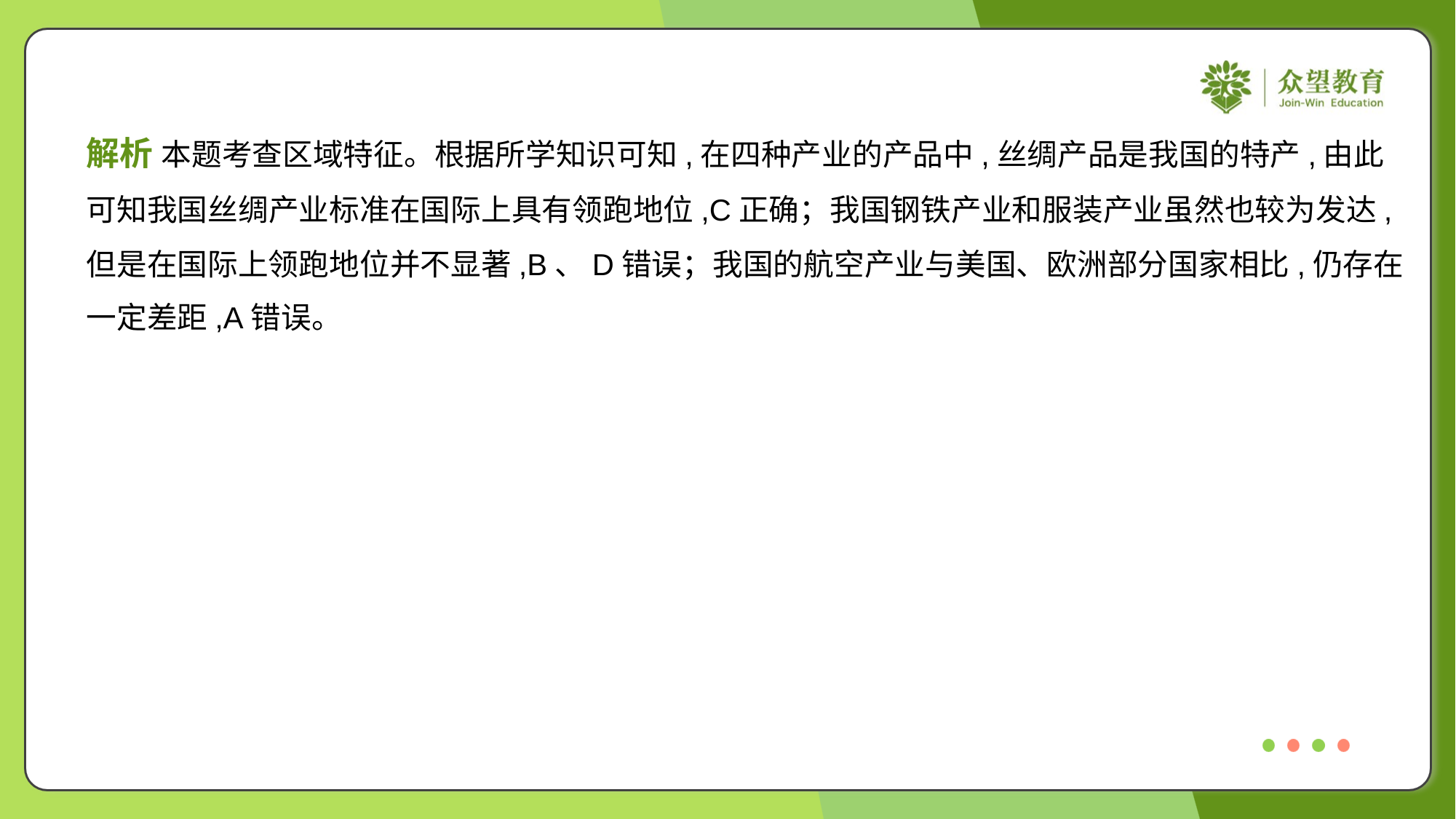

解析 本题考查区域特征。根据所学知识可知,在四种产业的产品中,丝绸产品是我国的特产,由此
可知我国丝绸产业标准在国际上具有领跑地位,C正确；我国钢铁产业和服装产业虽然也较为发达,
但是在国际上领跑地位并不显著,B、D错误；我国的航空产业与美国、欧洲部分国家相比,仍存在
一定差距,A错误。